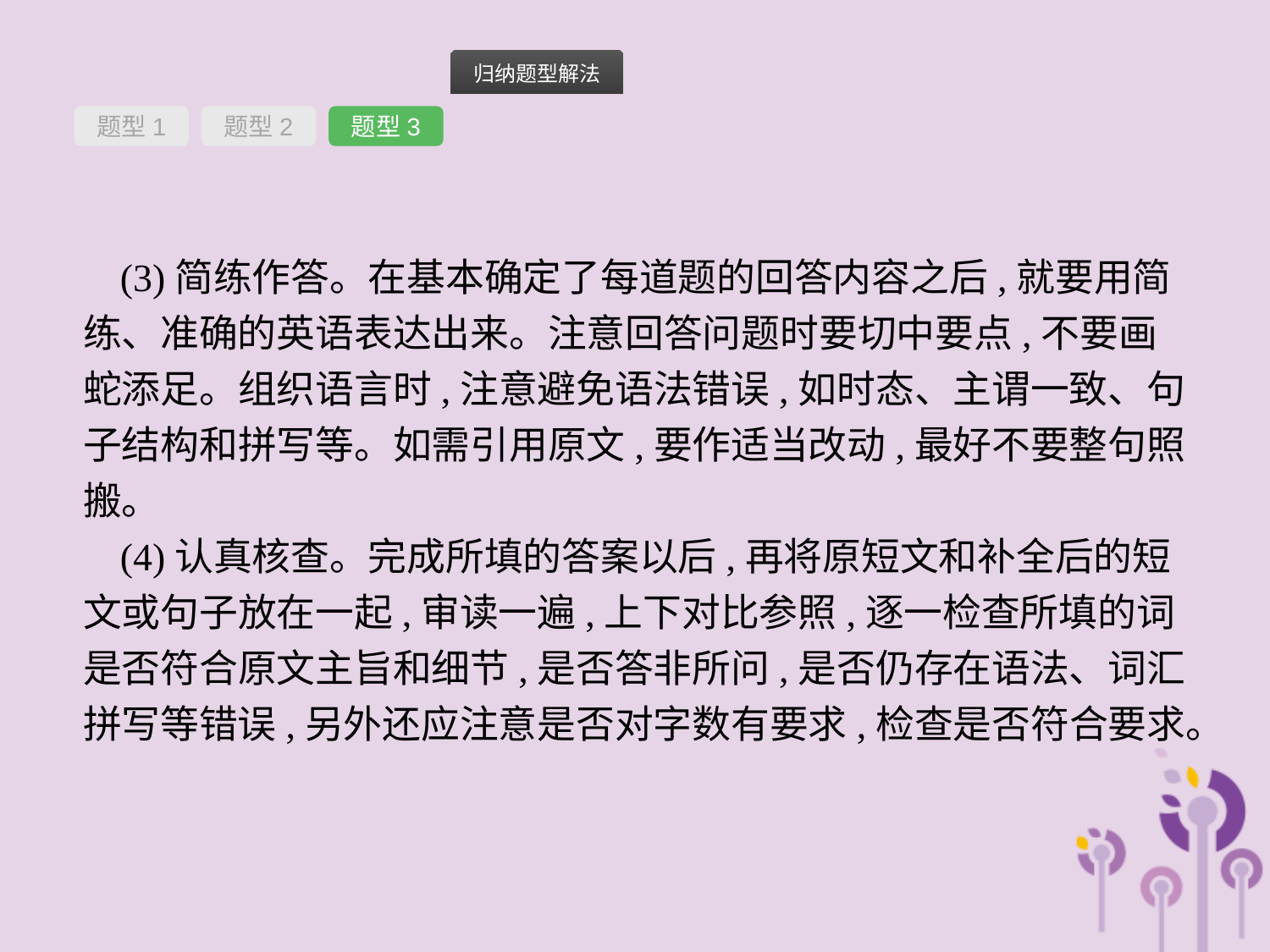

题型1
题型2
题型3
(3)简练作答。在基本确定了每道题的回答内容之后,就要用简练、准确的英语表达出来。注意回答问题时要切中要点,不要画蛇添足。组织语言时,注意避免语法错误,如时态、主谓一致、句子结构和拼写等。如需引用原文,要作适当改动,最好不要整句照搬。
(4)认真核查。完成所填的答案以后,再将原短文和补全后的短文或句子放在一起,审读一遍,上下对比参照,逐一检查所填的词是否符合原文主旨和细节,是否答非所问,是否仍存在语法、词汇拼写等错误,另外还应注意是否对字数有要求,检查是否符合要求。